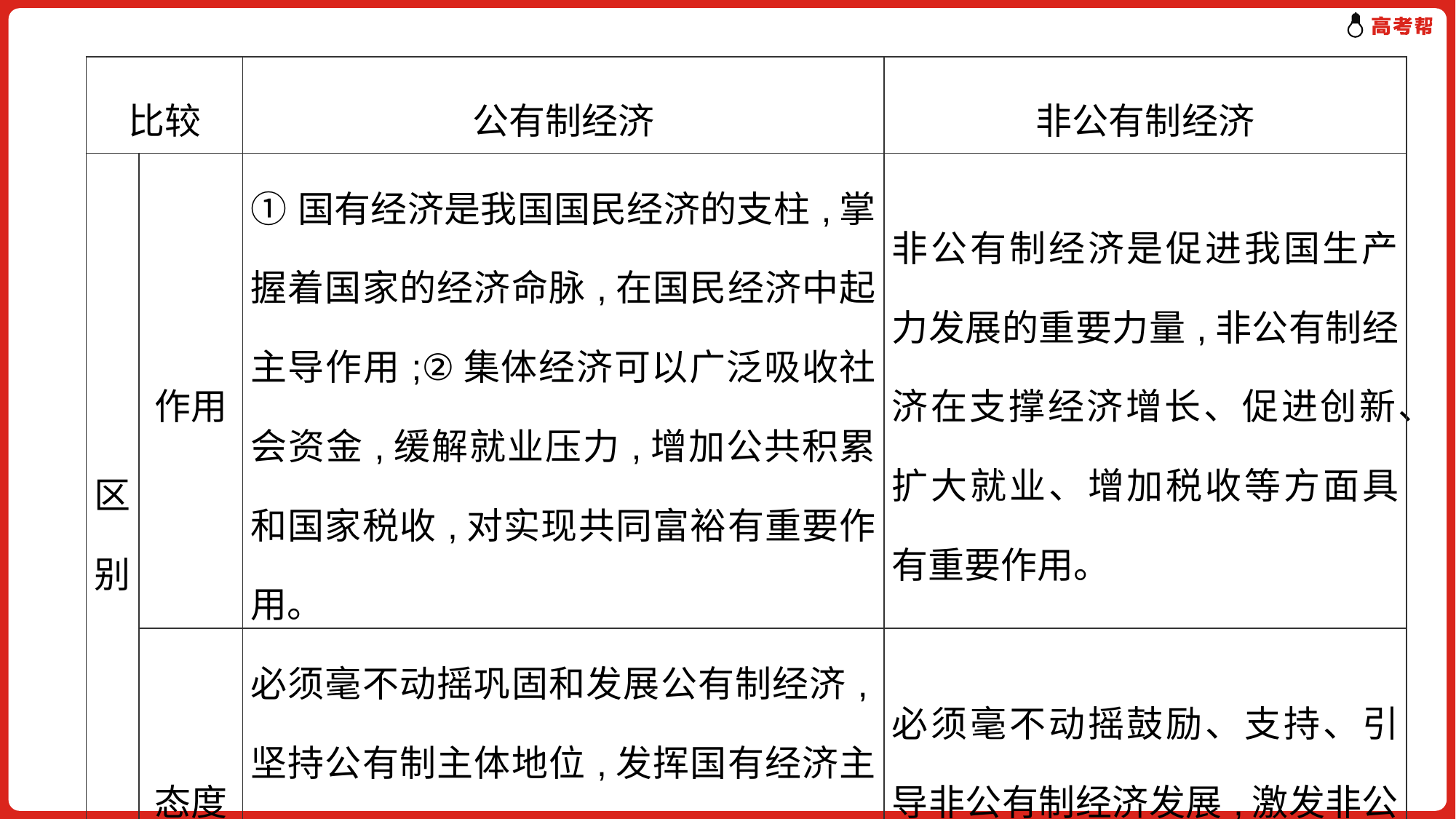

| 比较 |  | 公有制经济 | 非公有制经济 |
| --- | --- | --- | --- |
| 区别 | 作用 | ①国有经济是我国国民经济的支柱,掌握着国家的经济命脉,在国民经济中起主导作用;②集体经济可以广泛吸收社会资金,缓解就业压力,增加公共积累和国家税收,对实现共同富裕有重要作用。 | 非公有制经济是促进我国生产力发展的重要力量,非公有制经济在支撑经济增长、促进创新、扩大就业、增加税收等方面具有重要作用。 |
|  | 态度 | 必须毫不动摇巩固和发展公有制经济,坚持公有制主体地位,发挥国有经济主导作用,增强国有经济竞争力、创新力、控制力、影响力、抗风险能力。 | 必须毫不动摇鼓励、支持、引导非公有制经济发展,激发非公有制经济活力和创造力。 |